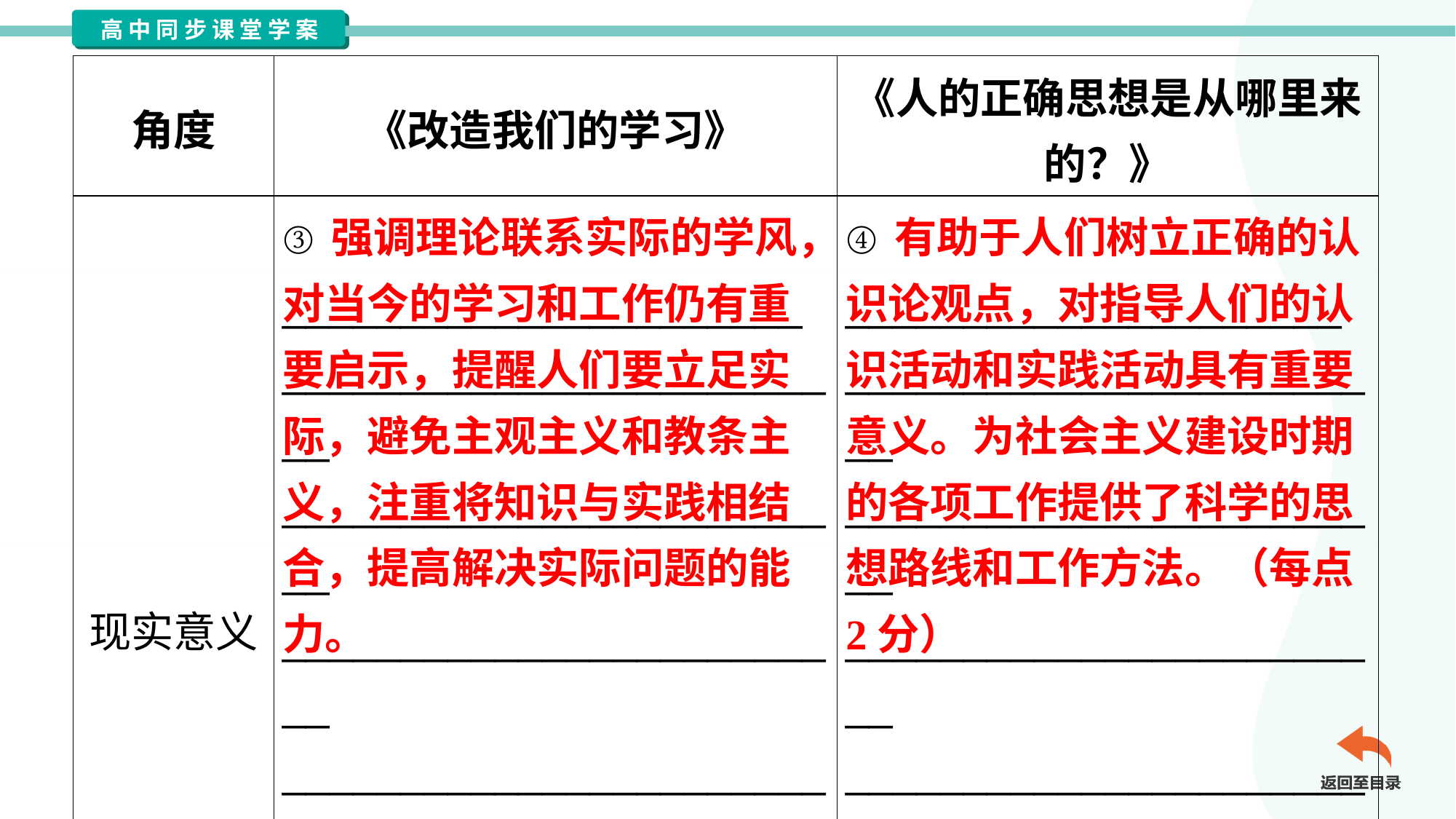

| 角度 | 《改造我们的学习》 | 《人的正确思想是从哪里来 的？》 |
| --- | --- | --- |
| 现实意义 | ③ \_\_\_\_\_\_\_\_\_\_\_\_\_\_\_\_\_\_\_\_\_\_ \_\_\_\_\_\_\_\_\_\_\_\_\_\_\_\_\_\_\_\_\_\_\_\_\_ \_\_\_\_\_\_\_\_\_\_\_\_\_\_\_\_\_\_\_\_\_\_\_\_\_ \_\_\_\_\_\_\_\_\_\_\_\_\_\_\_\_\_\_\_\_\_\_\_\_\_ \_\_\_\_\_\_\_\_\_\_\_\_\_\_\_\_\_\_\_\_\_\_\_\_\_ \_\_\_\_\_\_\_\_\_\_\_\_\_\_\_\_\_\_\_\_\_\_\_\_\_ \_\_\_\_\_\_\_\_\_\_\_\_\_ | ④ \_\_\_\_\_\_\_\_\_\_\_\_\_\_\_\_\_\_\_\_\_ \_\_\_\_\_\_\_\_\_\_\_\_\_\_\_\_\_\_\_\_\_\_\_\_ \_\_\_\_\_\_\_\_\_\_\_\_\_\_\_\_\_\_\_\_\_\_\_\_ \_\_\_\_\_\_\_\_\_\_\_\_\_\_\_\_\_\_\_\_\_\_\_\_ \_\_\_\_\_\_\_\_\_\_\_\_\_\_\_\_\_\_\_\_\_\_\_\_ \_\_\_\_\_\_\_\_\_\_\_\_\_\_\_\_\_\_\_\_\_\_\_\_ \_\_\_\_\_\_\_\_\_\_\_\_ |
    强调理论联系实际的学风，对当今的学习和工作仍有重要启示，提醒人们要立足实际，避免主观主义和教条主义，注重将知识与实践相结合，提高解决实际问题的能力。
    有助于人们树立正确的认识论观点，对指导人们的认识活动和实践活动具有重要意义。为社会主义建设时期的各项工作提供了科学的思想路线和工作方法。（每点2分）